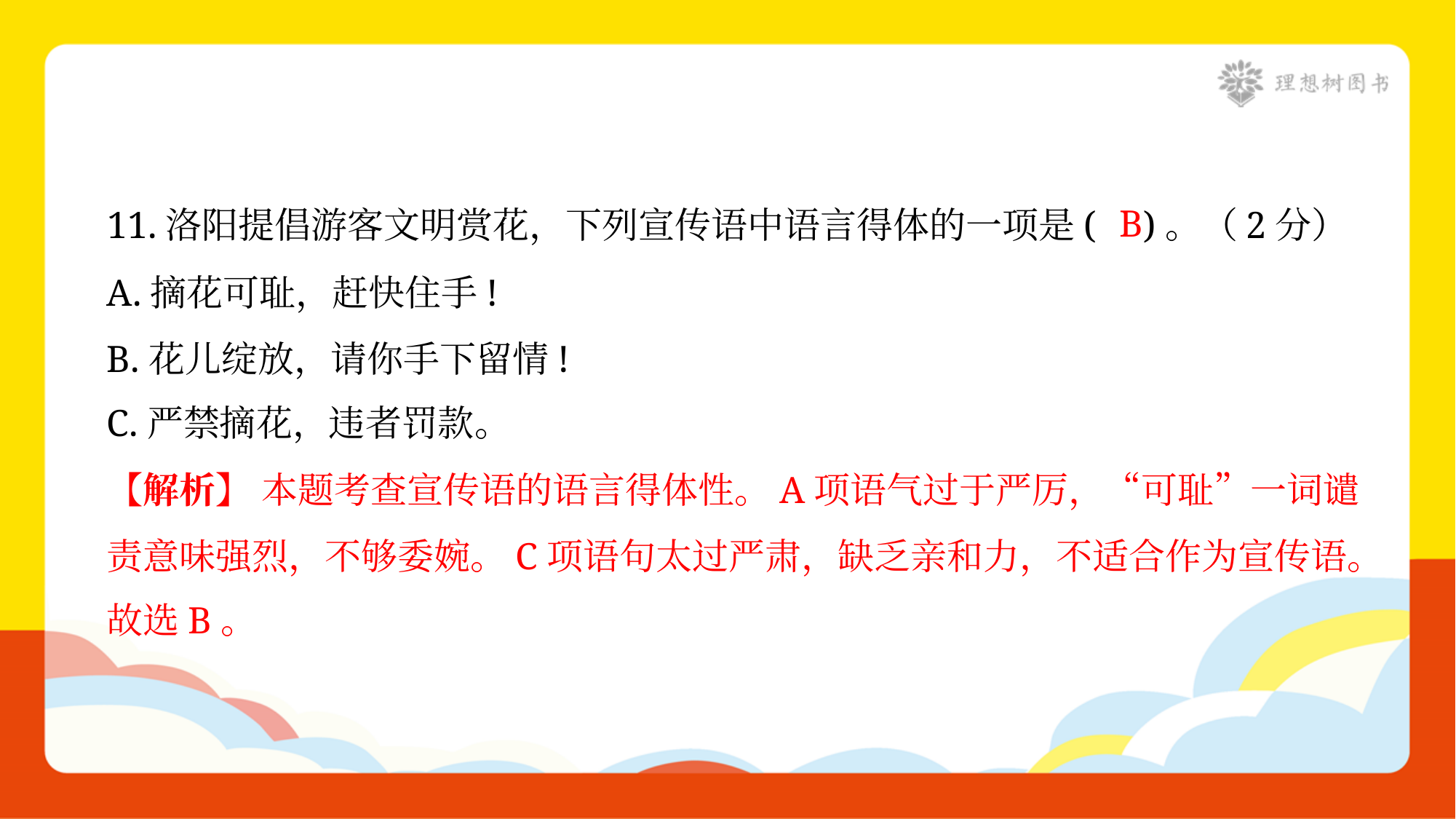

B
11.洛阳提倡游客文明赏花，下列宣传语中语言得体的一项是(     )。（2分）
A.摘花可耻，赶快住手!
B.花儿绽放，请你手下留情!
C.严禁摘花，违者罚款。
【解析】 本题考查宣传语的语言得体性。A项语气过于严厉，“可耻”一词谴
责意味强烈，不够委婉。C项语句太过严肃，缺乏亲和力，不适合作为宣传语。
故选B。